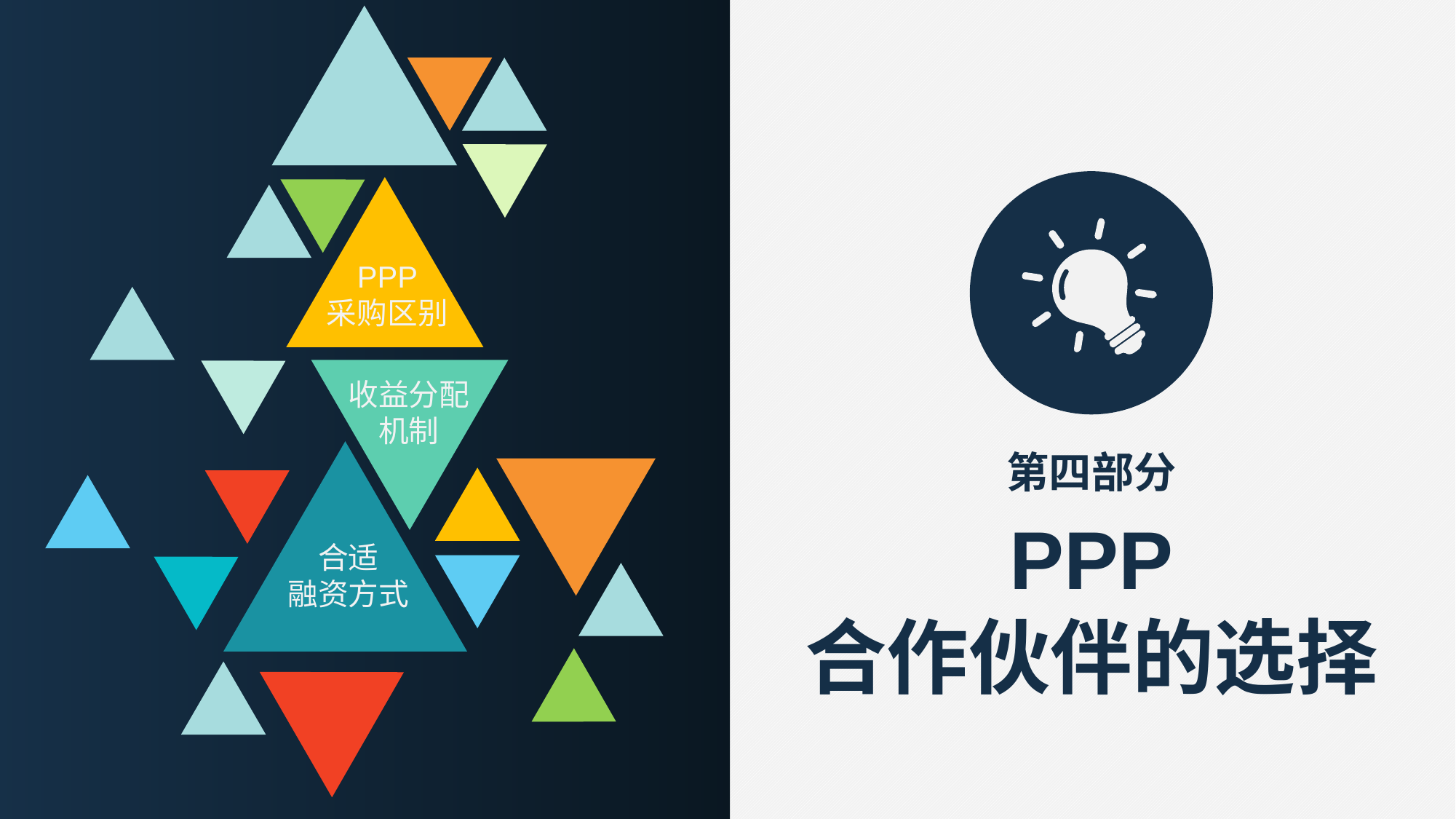

PPP
采购区别

收益分配
机制
第四部分

PPP
合作伙伴的选择
合适
融资方式